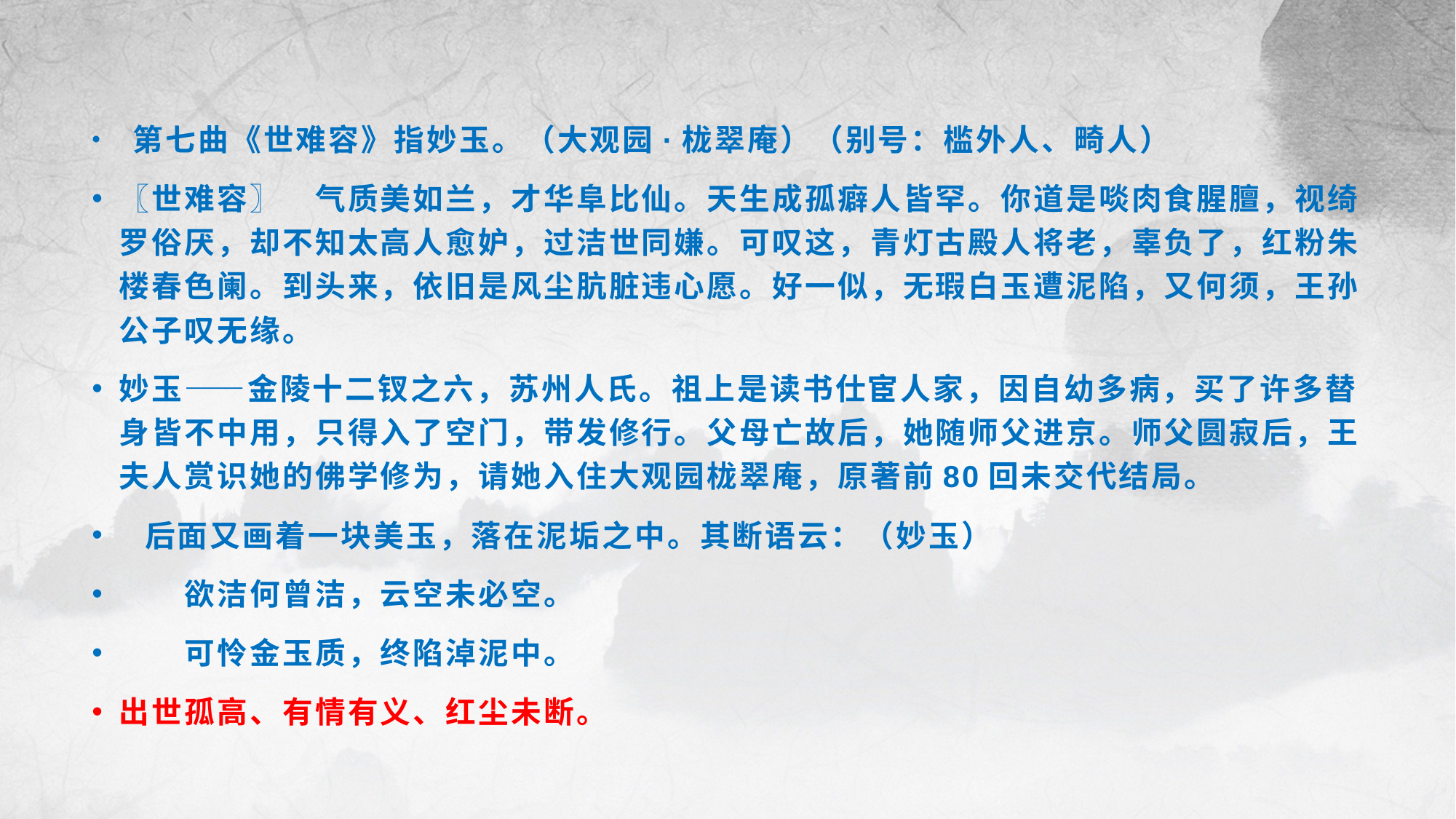

第七曲《世难容》指妙玉。（大观园·栊翠庵）（别号：槛外人、畸人）
〖世难容〗　气质美如兰，才华阜比仙。天生成孤癖人皆罕。你道是啖肉食腥膻，视绮罗俗厌，却不知太高人愈妒，过洁世同嫌。可叹这，青灯古殿人将老，辜负了，红粉朱楼春色阑。到头来，依旧是风尘肮脏违心愿。好一似，无瑕白玉遭泥陷，又何须，王孙公子叹无缘。
妙玉——金陵十二钗之六，苏州人氏。祖上是读书仕宦人家，因自幼多病，买了许多替身皆不中用，只得入了空门，带发修行。父母亡故后，她随师父进京。师父圆寂后，王夫人赏识她的佛学修为，请她入住大观园栊翠庵，原著前80回未交代结局。
  后面又画着一块美玉，落在泥垢之中。其断语云：（妙玉）
　　欲洁何曾洁，云空未必空。
　　可怜金玉质，终陷淖泥中。
出世孤高、有情有义、红尘未断。